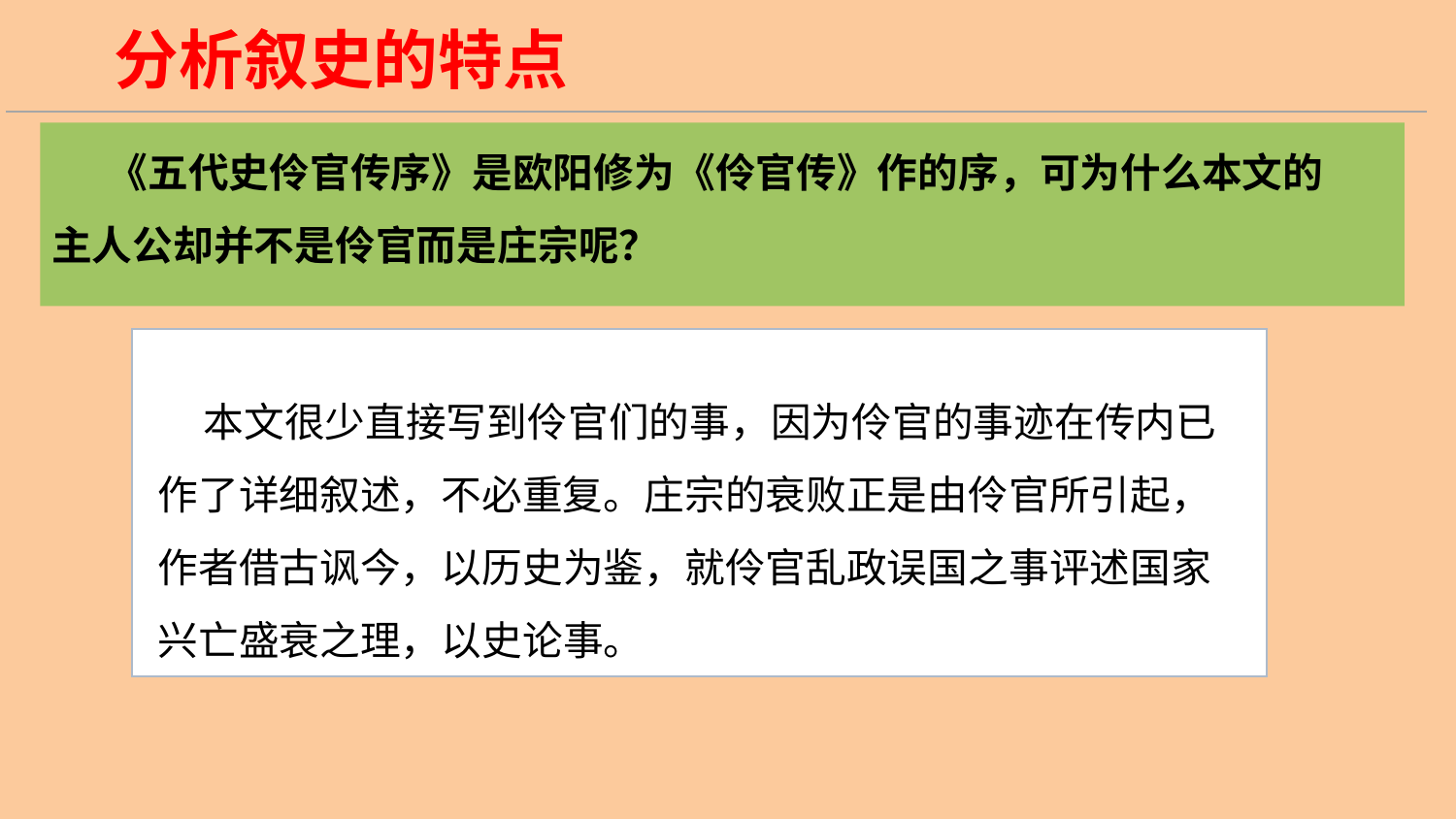

分析叙史的特点

     《五代史伶官传序》是欧阳修为《伶官传》作的序，可为什么本文的主人公却并不是伶官而是庄宗呢？

    本文很少直接写到伶官们的事，因为伶官的事迹在传内已作了详细叙述，不必重复。庄宗的衰败正是由伶官所引起，作者借古讽今，以历史为鉴，就伶官乱政误国之事评述国家兴亡盛衰之理，以史论事。